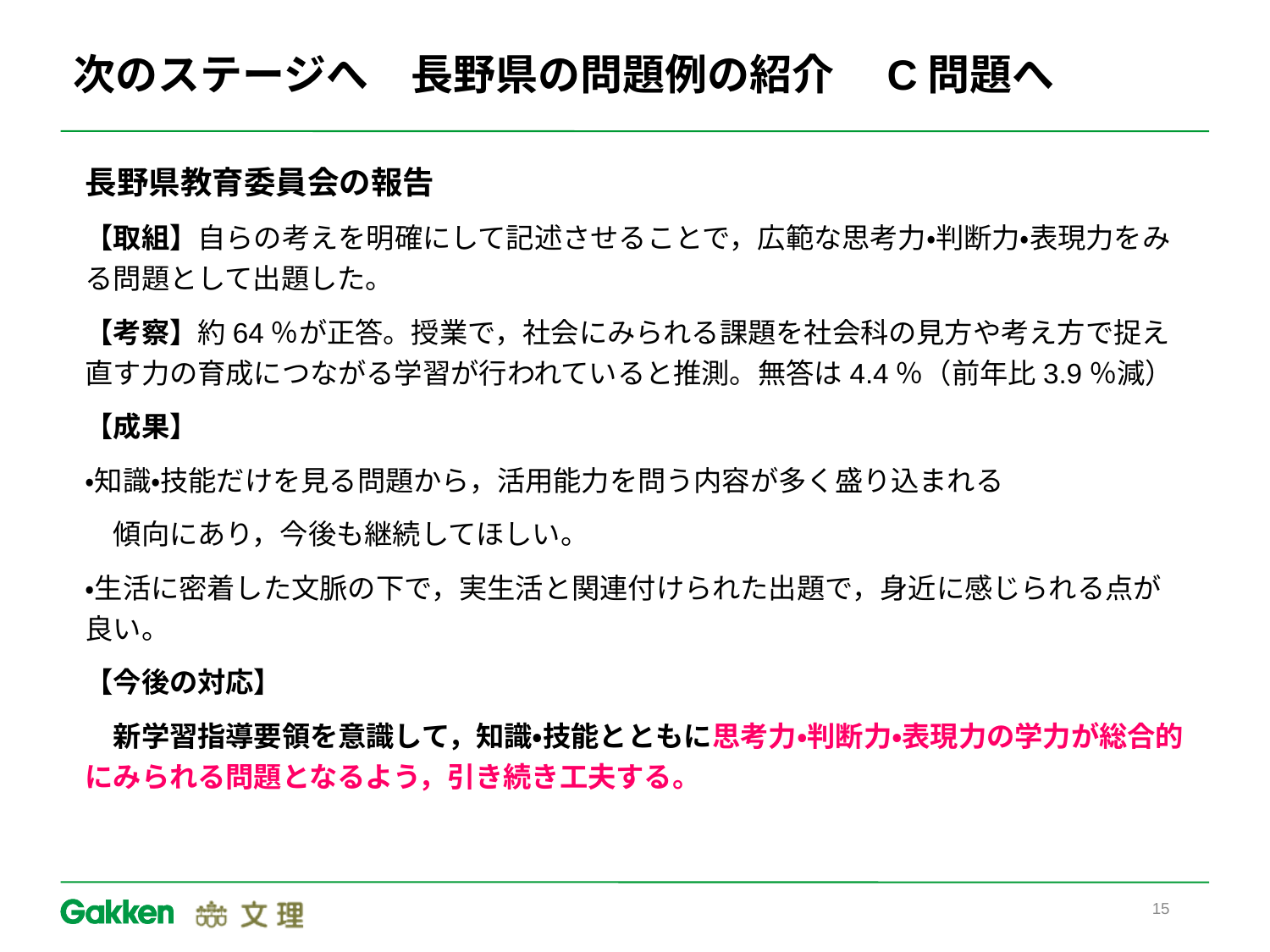

# 次のステージへ　長野県の問題例の紹介　C問題へ
長野県教育委員会の報告
【取組】自らの考えを明確にして記述させることで，広範な思考力・判断力・表現力をみる問題として出題した。
【考察】約64％が正答。授業で，社会にみられる課題を社会科の見方や考え方で捉え直す力の育成につながる学習が行われていると推測。無答は4.4％（前年比3.9％減）
【成果】
・知識・技能だけを見る問題から，活用能力を問う内容が多く盛り込まれる
　傾向にあり，今後も継続してほしい。
・生活に密着した文脈の下で，実生活と関連付けられた出題で，身近に感じられる点が良い。
【今後の対応】
　新学習指導要領を意識して，知識・技能とともに思考力・判断力・表現力の学力が総合的にみられる問題となるよう，引き続き工夫する。

15